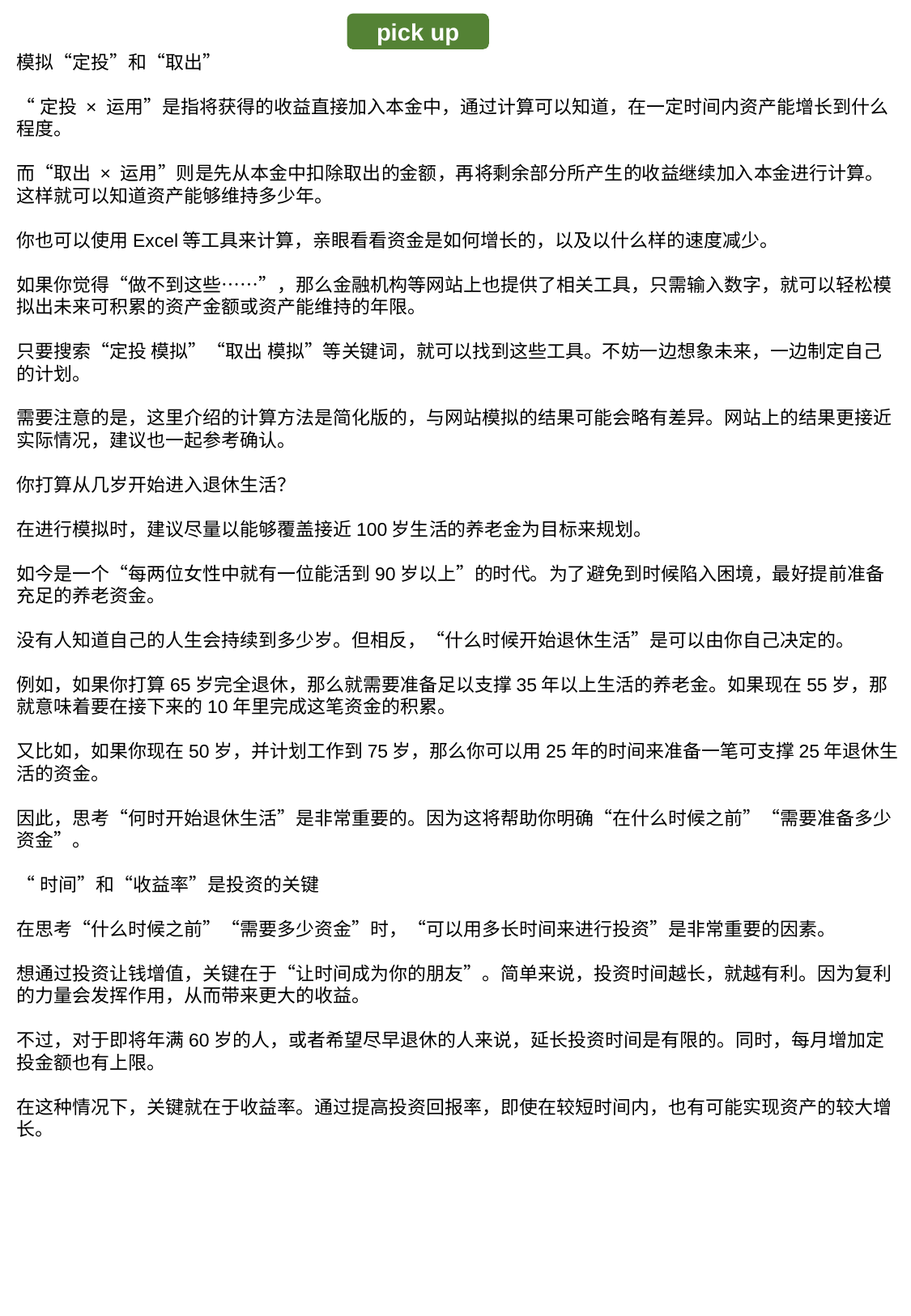

pick up
模拟“定投”和“取出”

“定投 × 运用”是指将获得的收益直接加入本金中，通过计算可以知道，在一定时间内资产能增长到什么程度。

而“取出 × 运用”则是先从本金中扣除取出的金额，再将剩余部分所产生的收益继续加入本金进行计算。这样就可以知道资产能够维持多少年。

你也可以使用Excel等工具来计算，亲眼看看资金是如何增长的，以及以什么样的速度减少。

如果你觉得“做不到这些……”，那么金融机构等网站上也提供了相关工具，只需输入数字，就可以轻松模拟出未来可积累的资产金额或资产能维持的年限。

只要搜索“定投 模拟”“取出 模拟”等关键词，就可以找到这些工具。不妨一边想象未来，一边制定自己的计划。

需要注意的是，这里介绍的计算方法是简化版的，与网站模拟的结果可能会略有差异。网站上的结果更接近实际情况，建议也一起参考确认。

你打算从几岁开始进入退休生活？

在进行模拟时，建议尽量以能够覆盖接近100岁生活的养老金为目标来规划。

如今是一个“每两位女性中就有一位能活到90岁以上”的时代。为了避免到时候陷入困境，最好提前准备充足的养老资金。

没有人知道自己的人生会持续到多少岁。但相反，“什么时候开始退休生活”是可以由你自己决定的。

例如，如果你打算65岁完全退休，那么就需要准备足以支撑35年以上生活的养老金。如果现在55岁，那就意味着要在接下来的10年里完成这笔资金的积累。

又比如，如果你现在50岁，并计划工作到75岁，那么你可以用25年的时间来准备一笔可支撑25年退休生活的资金。

因此，思考“何时开始退休生活”是非常重要的。因为这将帮助你明确“在什么时候之前”“需要准备多少资金”。

“时间”和“收益率”是投资的关键

在思考“什么时候之前”“需要多少资金”时，“可以用多长时间来进行投资”是非常重要的因素。

想通过投资让钱增值，关键在于“让时间成为你的朋友”。简单来说，投资时间越长，就越有利。因为复利的力量会发挥作用，从而带来更大的收益。

不过，对于即将年满60岁的人，或者希望尽早退休的人来说，延长投资时间是有限的。同时，每月增加定投金额也有上限。

在这种情况下，关键就在于收益率。通过提高投资回报率，即使在较短时间内，也有可能实现资产的较大增长。